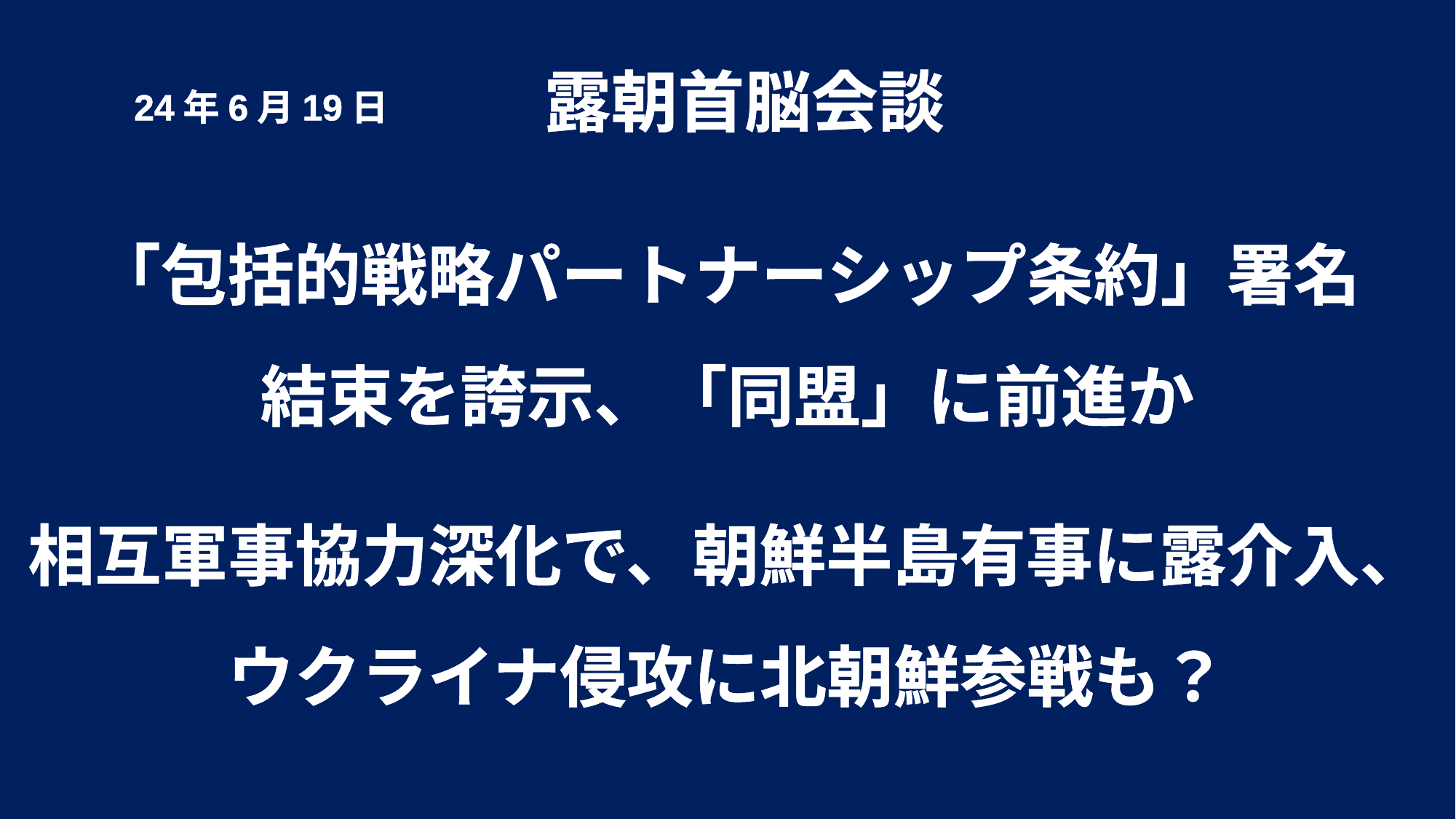

24年6月19日
露朝首脳会談
「包括的戦略パートナーシップ条約」署名
結束を誇示、「同盟」に前進か
相互軍事協力深化で、朝鮮半島有事に露介入、
ウクライナ侵攻に北朝鮮参戦も？